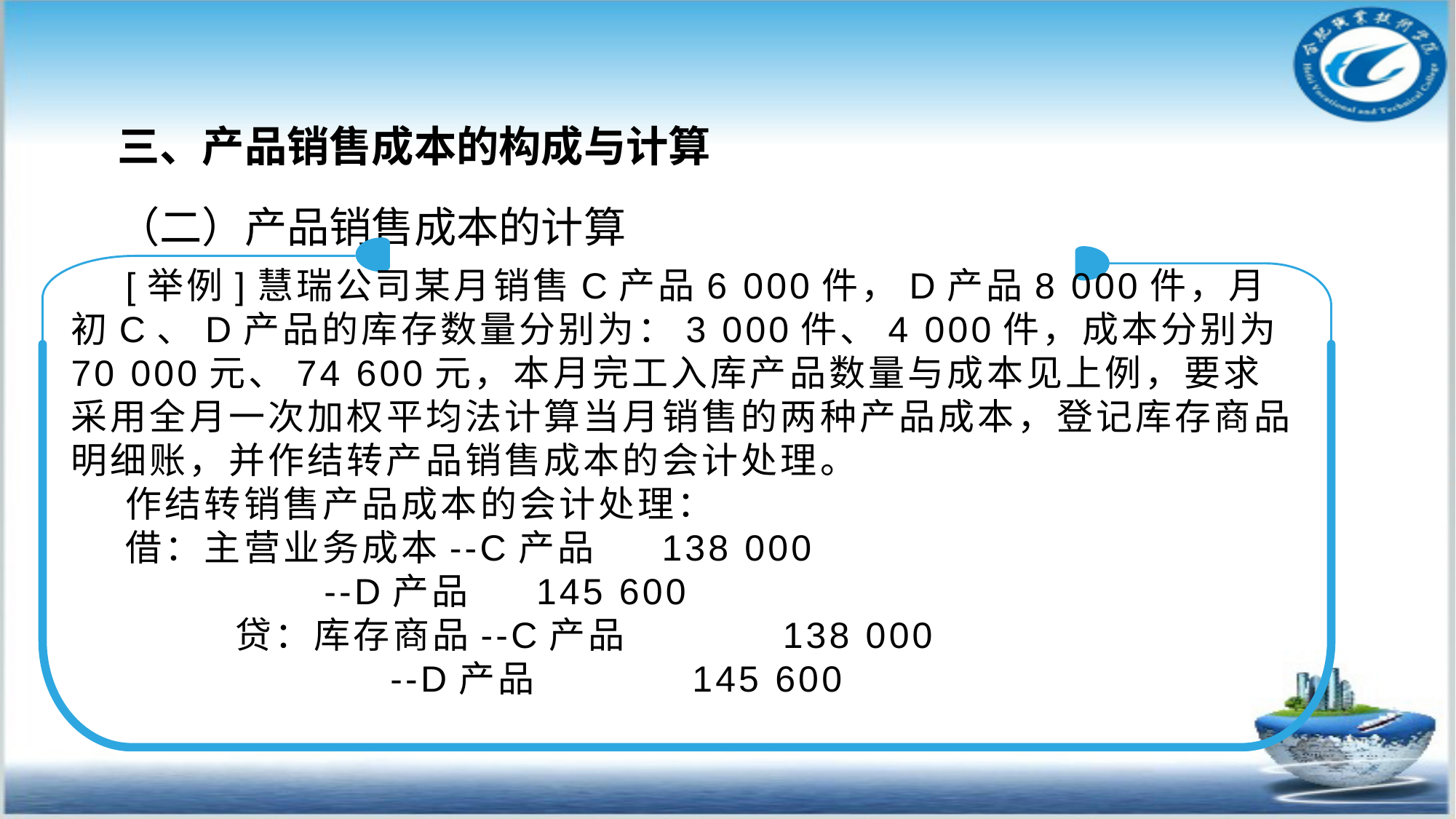

三、产品销售成本的构成与计算
（二）产品销售成本的计算

[举例]慧瑞公司某月销售C产品6 000件，D产品8 000件，月初C、D产品的库存数量分别为：3 000件、4 000件，成本分别为 70 000元、74 600元，本月完工入库产品数量与成本见上例，要求采用全月一次加权平均法计算当月销售的两种产品成本，登记库存商品明细账，并作结转产品销售成本的会计处理。
作结转销售产品成本的会计处理：
借：主营业务成本--C产品     138 000
               --D产品     145 600
         贷：库存商品--C产品             138 000
                    --D产品             145 600